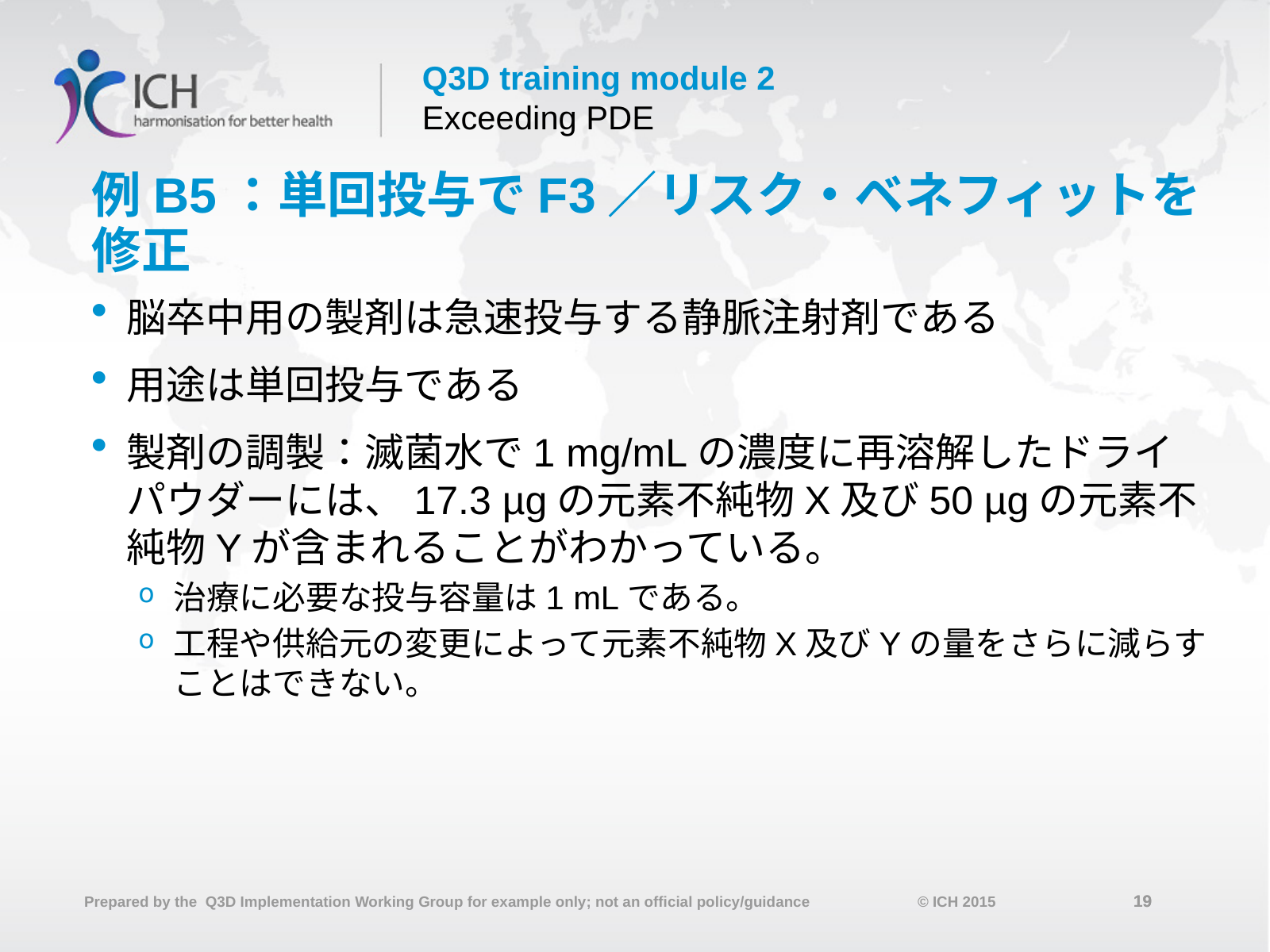

# 例B5：単回投与でF3／リスク・ベネフィットを修正
脳卒中用の製剤は急速投与する静脈注射剤である
用途は単回投与である
製剤の調製：滅菌水で1 mg/mLの濃度に再溶解したドライパウダーには、17.3 µgの元素不純物X及び50 µgの元素不純物Yが含まれることがわかっている。
治療に必要な投与容量は1 mLである。
工程や供給元の変更によって元素不純物X及びYの量をさらに減らすことはできない。